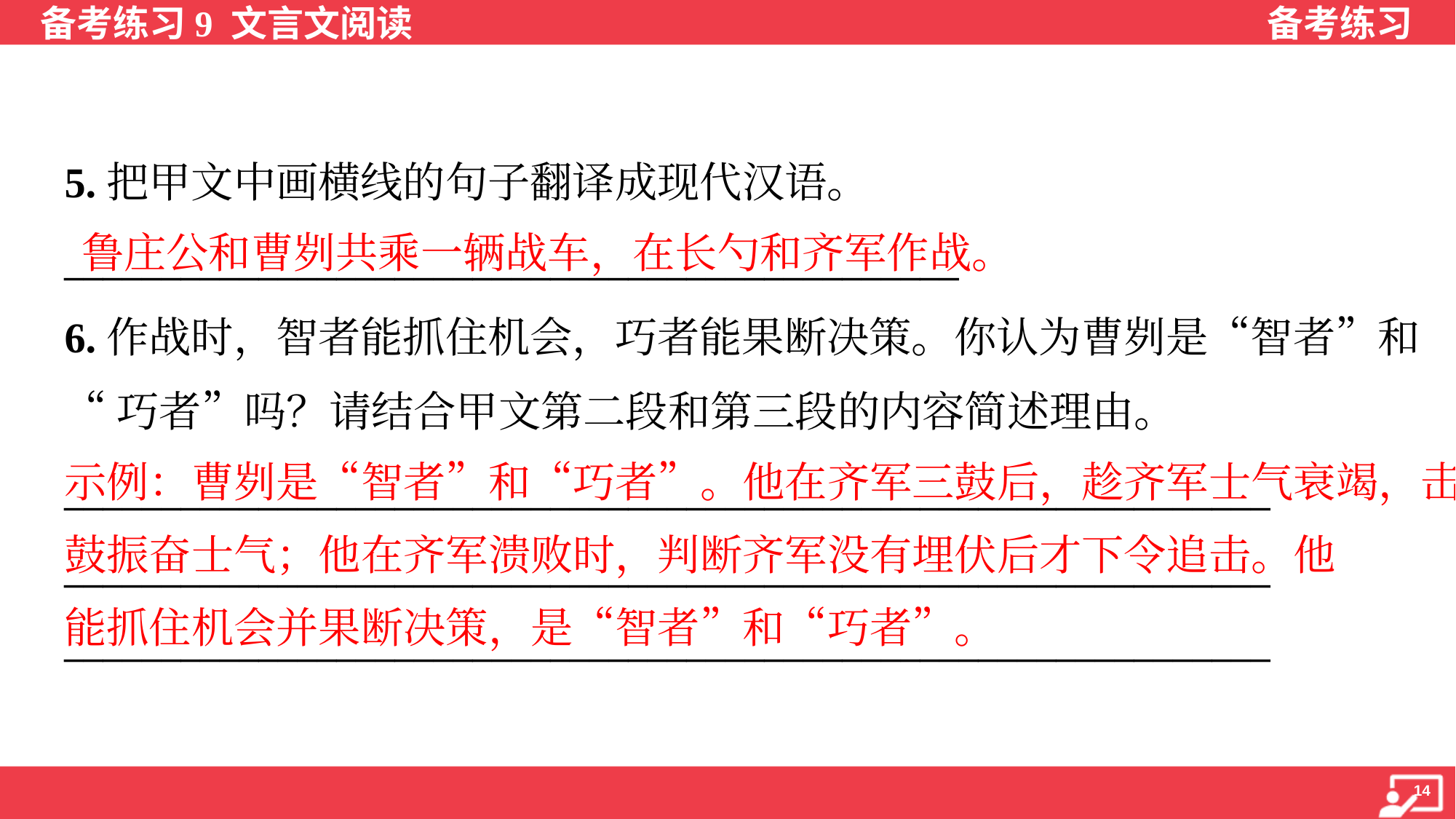

5.把甲文中画横线的句子翻译成现代汉语。
______________________________________________
6.作战时，智者能抓住机会，巧者能果断决策。你认为曹刿是“智者”和
“巧者”吗？请结合甲文第二段和第三段的内容简述理由。
鲁庄公和曹刿共乘一辆战车，在长勺和齐军作战。
示例：曹刿是“智者”和“巧者”。他在齐军三鼓后，趁齐军士气衰竭，击
鼓振奋士气；他在齐军溃败时，判断齐军没有埋伏后才下令追击。他
能抓住机会并果断决策，是“智者”和“巧者”。
______________________________________________________________
______________________________________________________________
______________________________________________________________